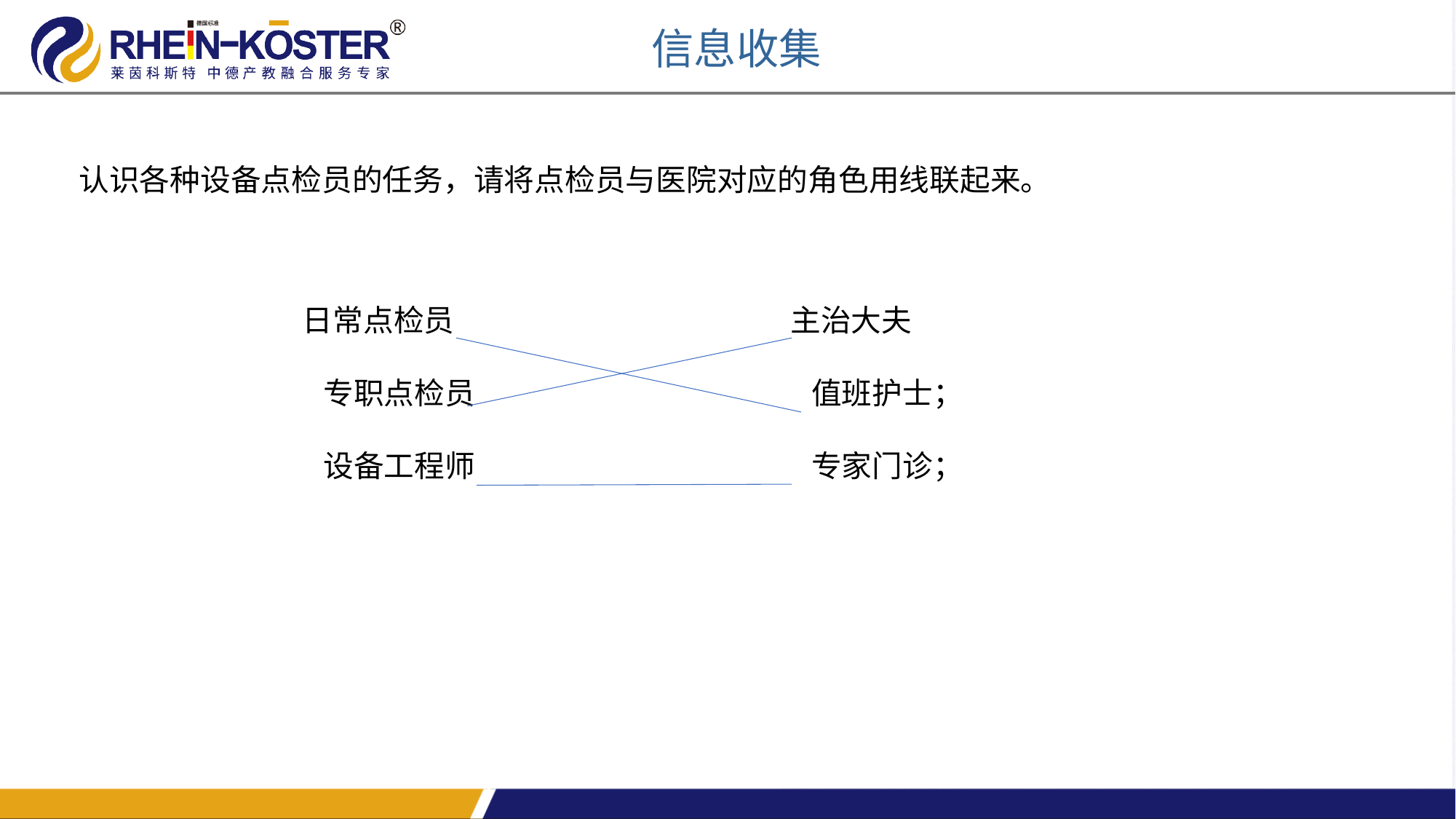

信息收集
认识各种设备点检员的任务，请将点检员与医院对应的角色用线联起来。

日常点检员                                                  主治大夫
  专职点检员                                                  值班护士；
  设备工程师                                                  专家门诊；